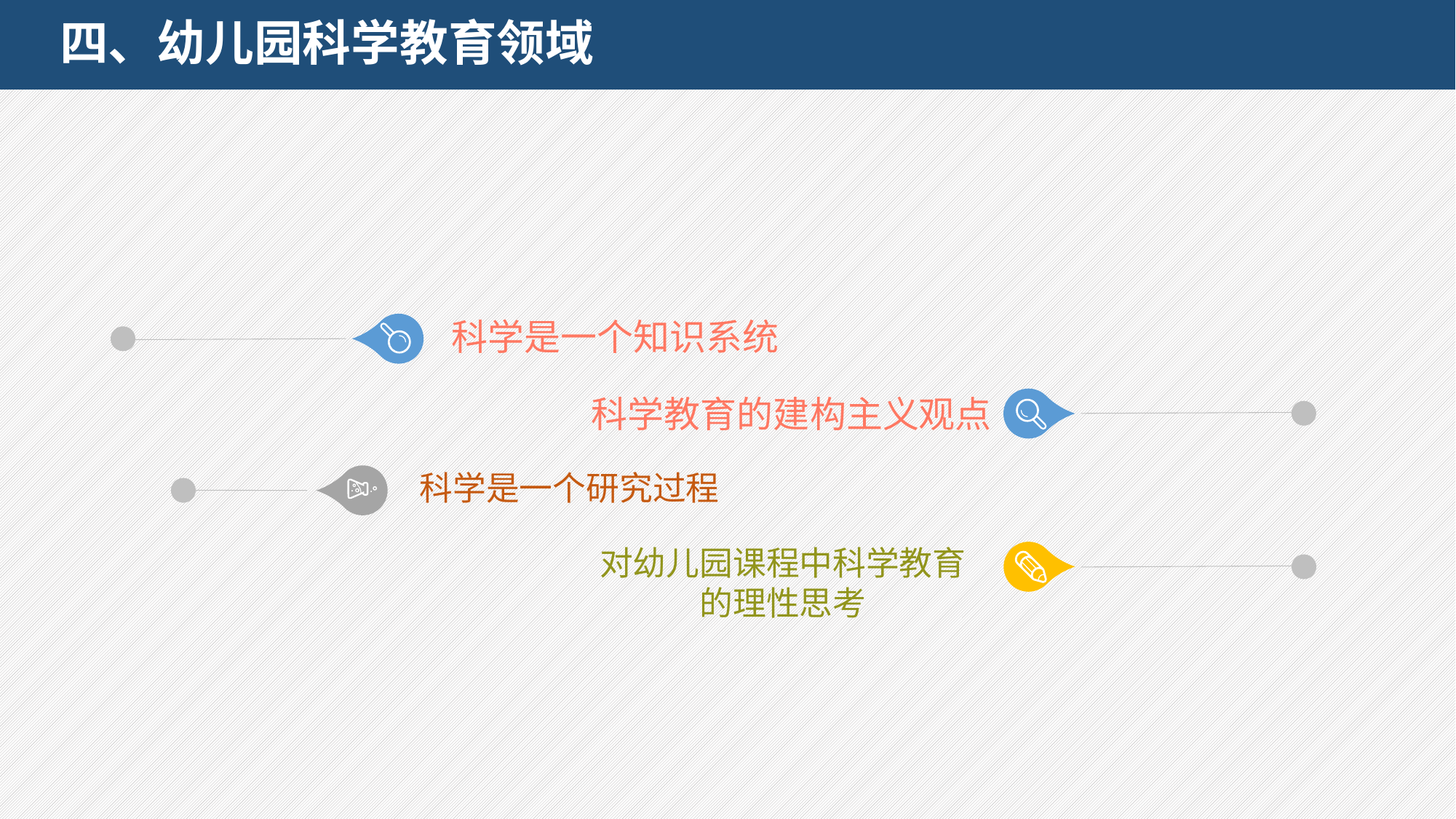

# 四、幼儿园科学教育领域

科学是一个知识系统

科学教育的建构主义观点

科学是一个研究过程
对幼儿园课程中科学教育的理性思考